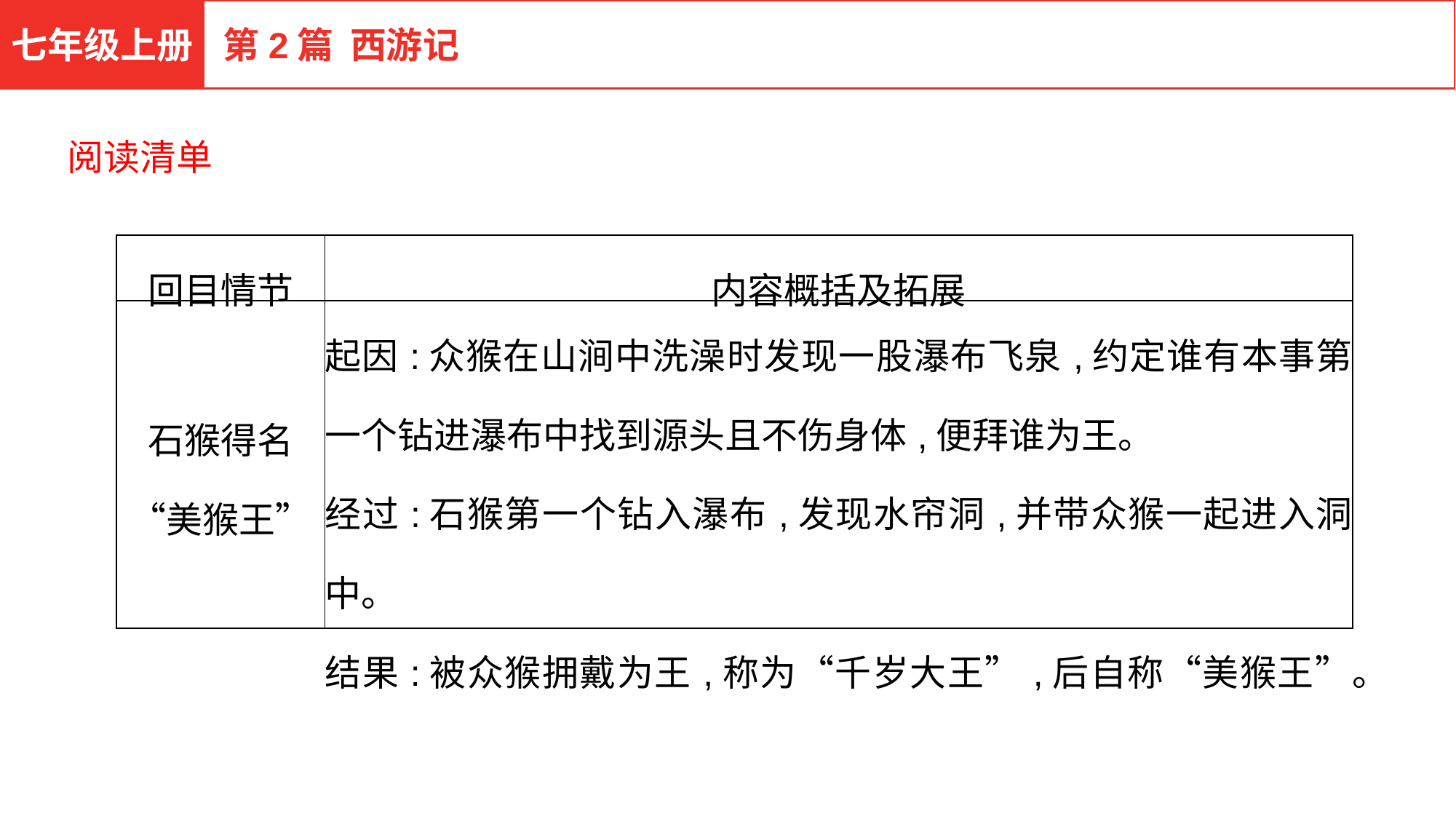

七年级上册
第2篇  西游记
阅读清单
| 回目情节 | 内容概括及拓展 |
| --- | --- |
| 石猴得名“美猴王” | 起因:众猴在山涧中洗澡时发现一股瀑布飞泉,约定谁有本事第一个钻进瀑布中找到源头且不伤身体,便拜谁为王。 经过:石猴第一个钻入瀑布,发现水帘洞,并带众猴一起进入洞中。 结果:被众猴拥戴为王,称为“千岁大王”,后自称“美猴王”。 |